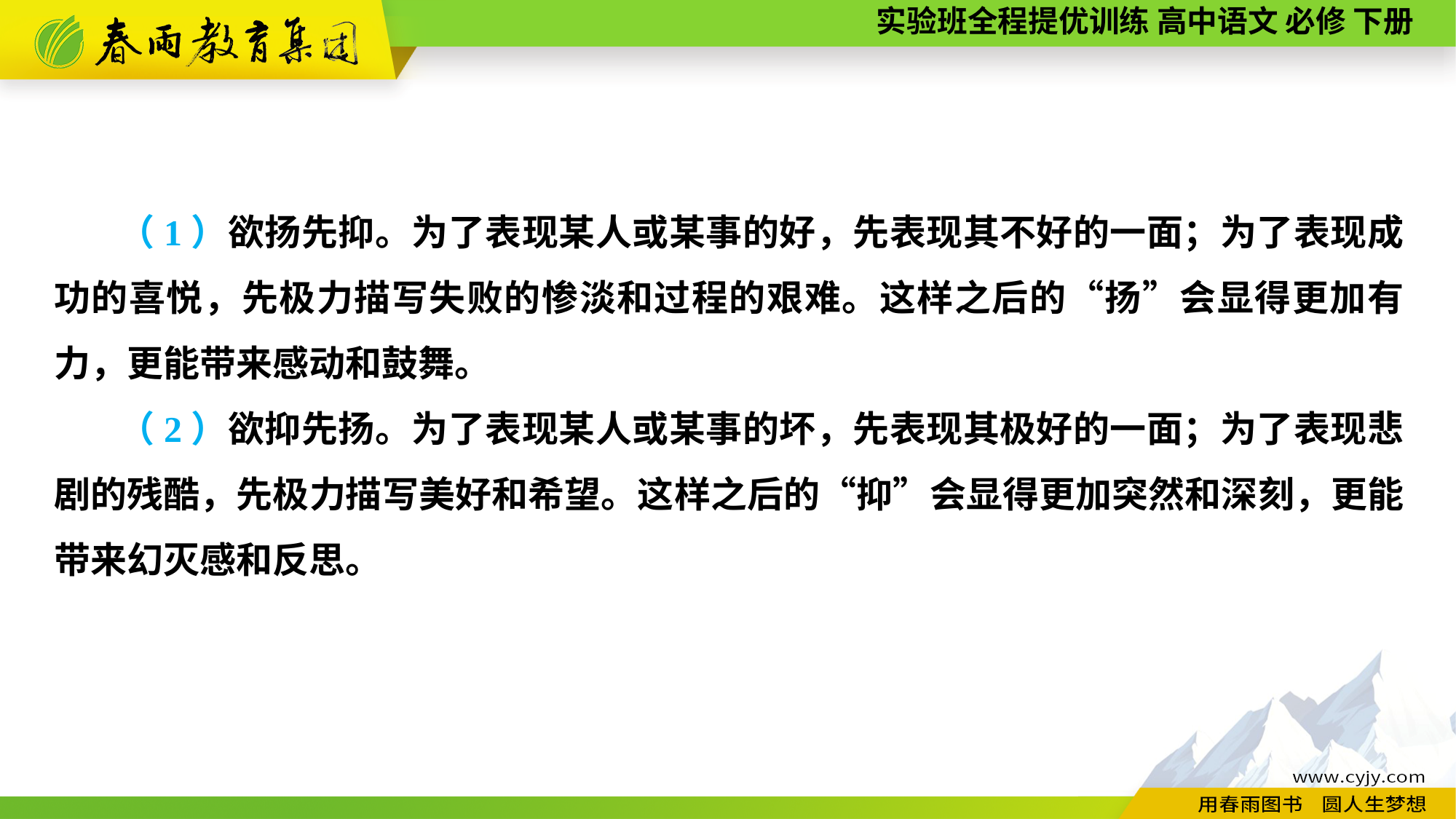

（1）欲扬先抑。为了表现某人或某事的好，先表现其不好的一面；为了表现成功的喜悦，先极力描写失败的惨淡和过程的艰难。这样之后的“扬”会显得更加有力，更能带来感动和鼓舞。
（2）欲抑先扬。为了表现某人或某事的坏，先表现其极好的一面；为了表现悲剧的残酷，先极力描写美好和希望。这样之后的“抑”会显得更加突然和深刻，更能带来幻灭感和反思。